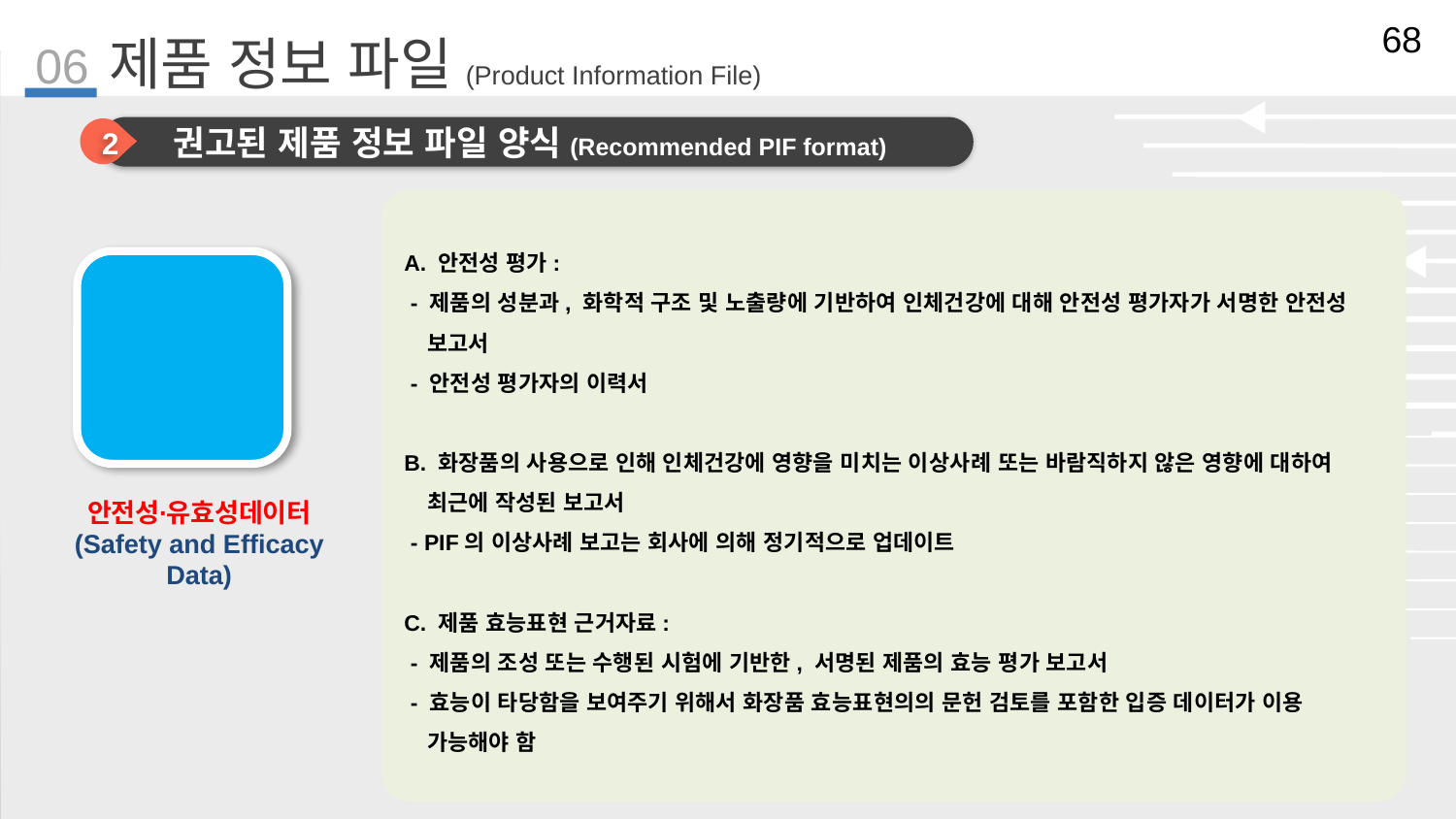

68
06
# 제품 정보 파일(Product Information File)
2

권고된 제품 정보 파일 양식(Recommended PIF format)
A. 안전성 평가:
 - 제품의 성분과, 화학적 구조 및 노출량에 기반하여 인체건강에 대해 안전성 평가자가 서명한 안전성 보고서
 - 안전성 평가자의 이력서

B. 화장품의 사용으로 인해 인체건강에 영향을 미치는 이상사례 또는 바람직하지 않은 영향에 대하여 최근에 작성된 보고서
 - PIF의 이상사례 보고는 회사에 의해 정기적으로 업데이트

C. 제품 효능표현 근거자료:
 - 제품의 조성 또는 수행된 시험에 기반한, 서명된 제품의 효능 평가 보고서
 - 효능이 타당함을 보여주기 위해서 화장품 효능표현의의 문헌 검토를 포함한 입증 데이터가 이용 가능해야 함

Part Ⅳ
안전성∙유효성데이터
(Safety and Efficacy Data)